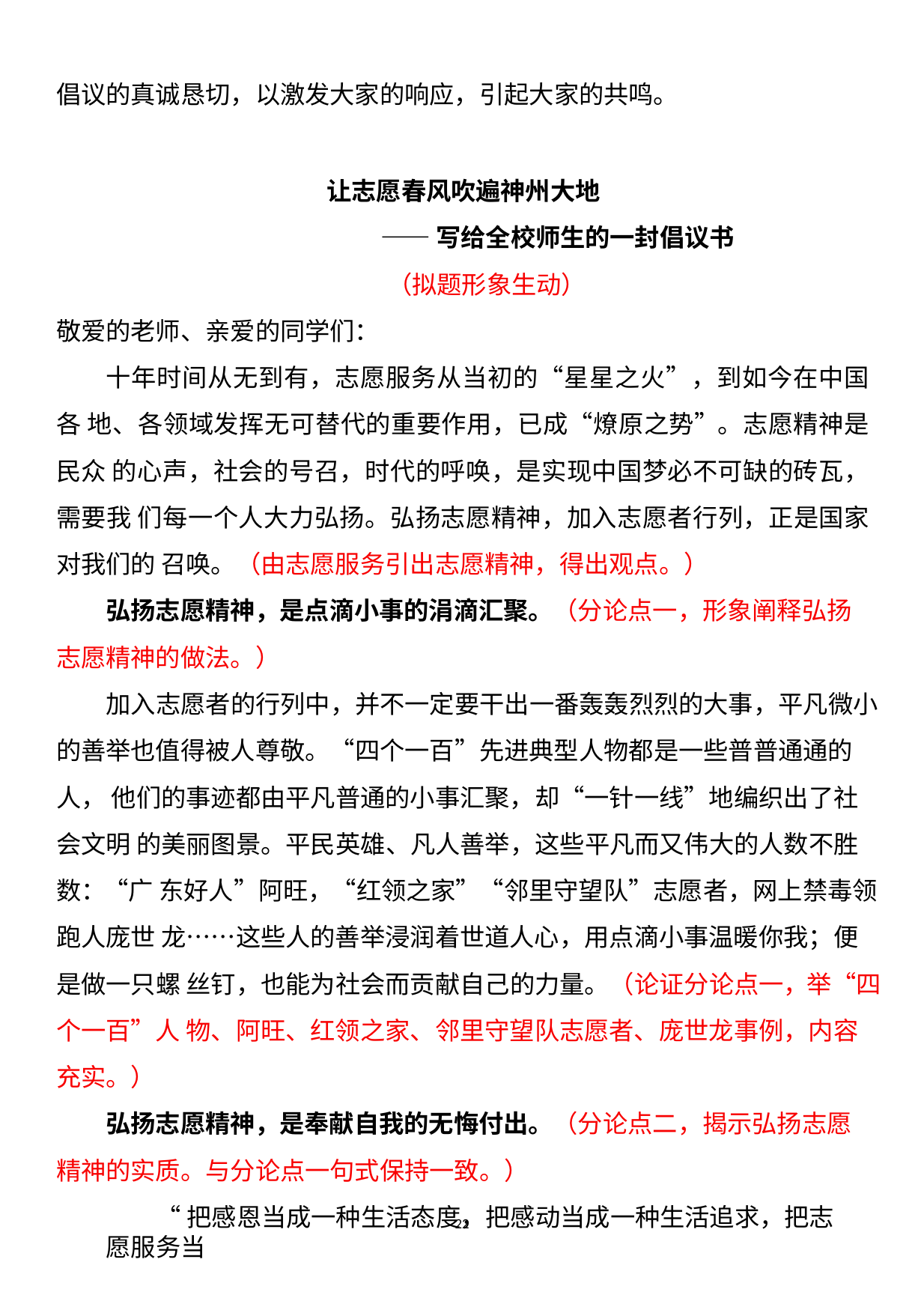

倡议的真诚恳切，以激发大家的响应，引起大家的共鸣。

让志愿春风吹遍神州大地
——写给全校师生的一封倡议书
（拟题形象生动）
敬爱的老师、亲爱的同学们：
十年时间从无到有，志愿服务从当初的“星星之火”，到如今在中国各 地、各领域发挥无可替代的重要作用，已成“燎原之势”。志愿精神是民众 的心声，社会的号召，时代的呼唤，是实现中国梦必不可缺的砖瓦，需要我 们每一个人大力弘扬。弘扬志愿精神，加入志愿者行列，正是国家对我们的 召唤。（由志愿服务引出志愿精神，得出观点。）
弘扬志愿精神，是点滴小事的涓滴汇聚。（分论点一，形象阐释弘扬 志愿精神的做法。）
加入志愿者的行列中，并不一定要干出一番轰轰烈烈的大事，平凡微小 的善举也值得被人尊敬。“四个一百”先进典型人物都是一些普普通通的人， 他们的事迹都由平凡普通的小事汇聚，却“一针一线”地编织出了社会文明 的美丽图景。平民英雄、凡人善举，这些平凡而又伟大的人数不胜数：“广 东好人”阿旺，“红领之家”“邻里守望队”志愿者，网上禁毒领跑人庞世 龙……这些人的善举浸润着世道人心，用点滴小事温暖你我；便是做一只螺 丝钉，也能为社会而贡献自己的力量。（论证分论点一，举“四个一百”人 物、阿旺、红领之家、邻里守望队志愿者、庞世龙事例，内容充实。）
弘扬志愿精神，是奉献自我的无悔付出。（分论点二，揭示弘扬志愿 精神的实质。与分论点一句式保持一致。）
“把感恩当成一种生活态度，把感动当成一种生活追求，把志愿服务当
22